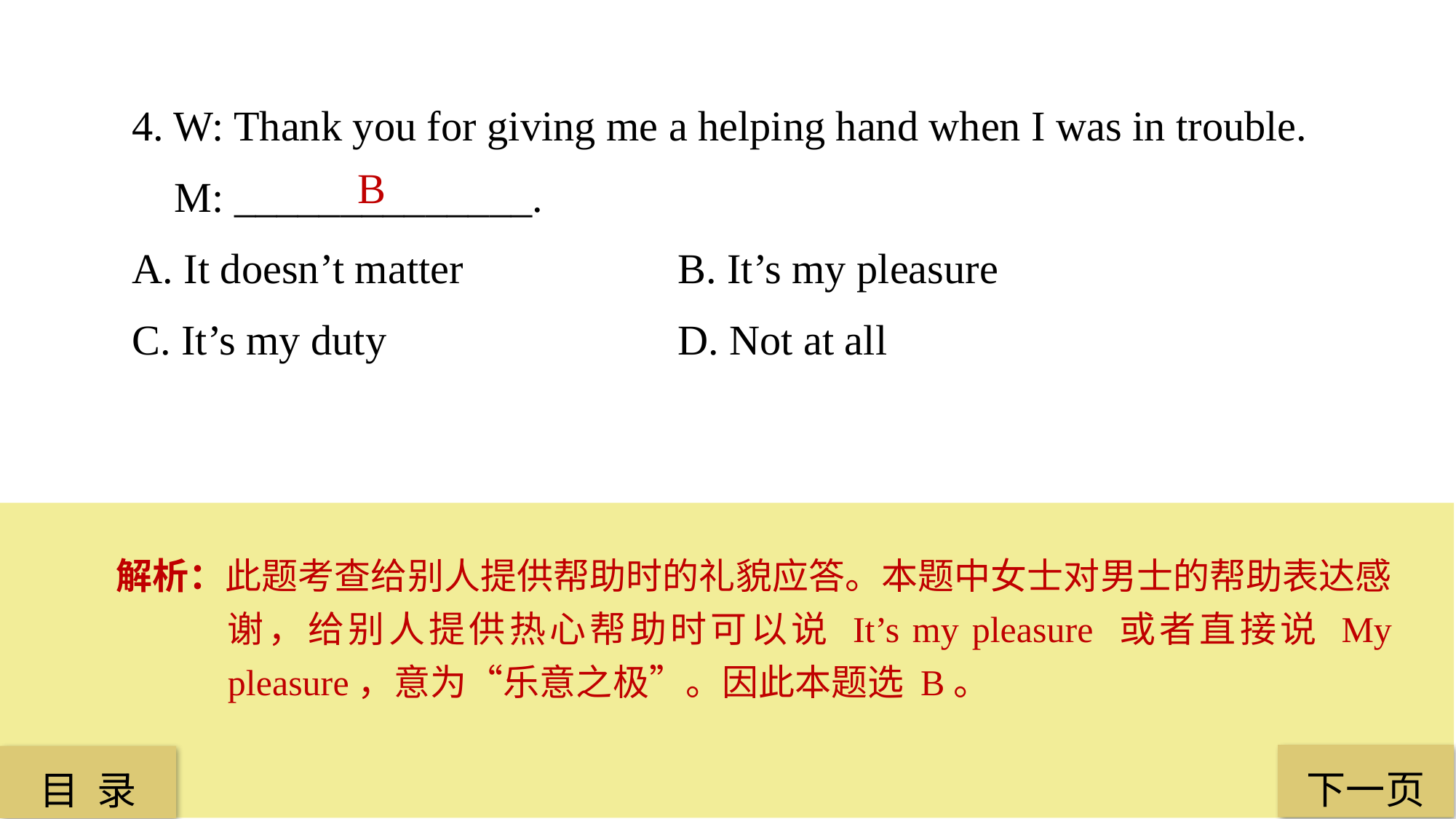

4. W: Thank you for giving me a helping hand when I was in trouble.
    M: ______________.
A. It doesn’t matter 		B. It’s my pleasure
C. It’s my duty 			D. Not at all
 B
解析：此题考查给别人提供帮助时的礼貌应答。本题中女士对男士的帮助表达感谢，给别人提供热心帮助时可以说 It’s my pleasure 或者直接说 My pleasure，意为“乐意之极”。因此本题选 B。